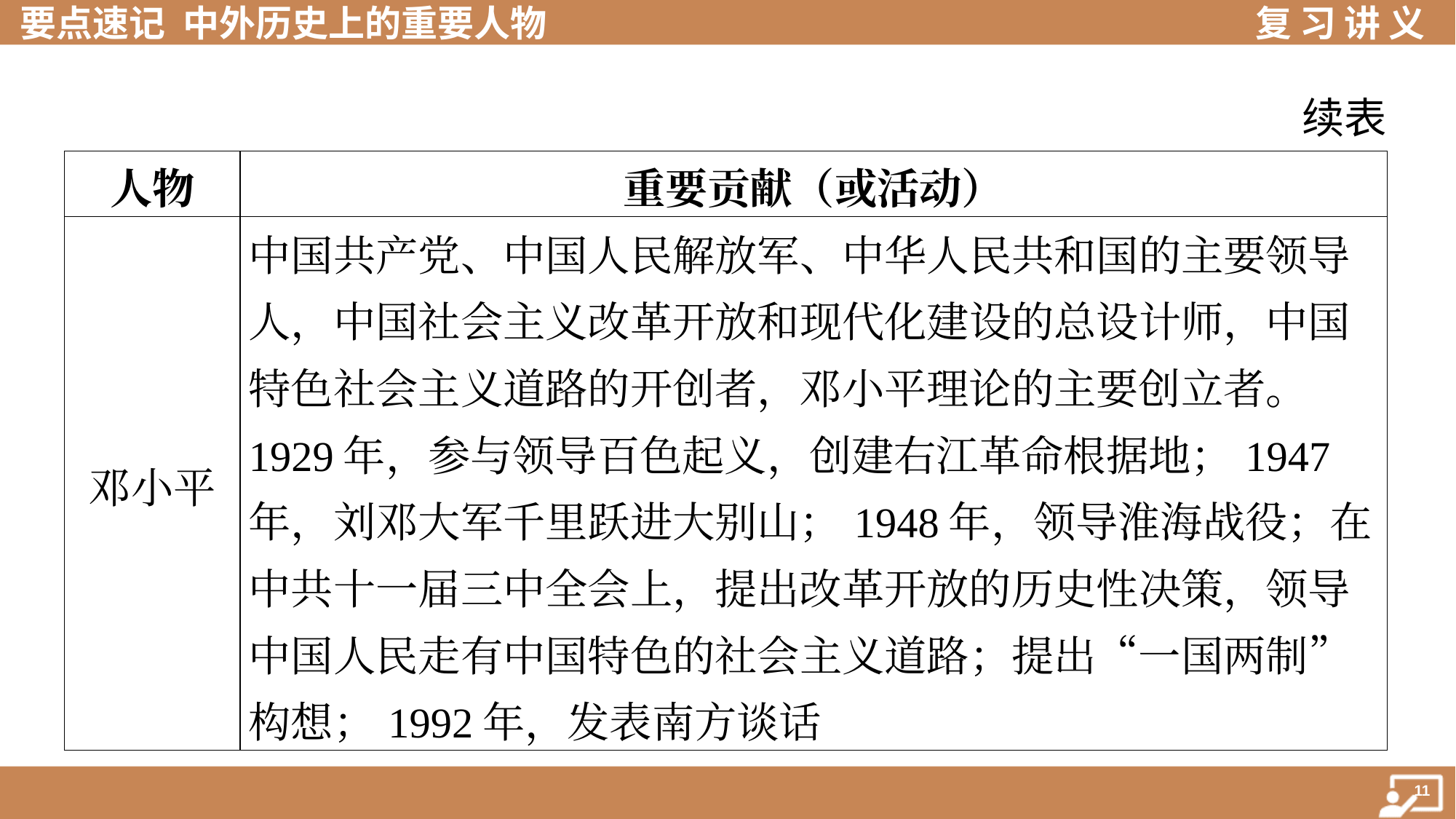

续表
| 人物 | 重要贡献（或活动） |
| --- | --- |
| 邓小平 | 中国共产党、中国人民解放军、中华人民共和国的主要领导 人，中国社会主义改革开放和现代化建设的总设计师，中国 特色社会主义道路的开创者，邓小平理论的主要创立者。 1929年，参与领导百色起义，创建右江革命根据地；1947 年，刘邓大军千里跃进大别山；1948年，领导淮海战役；在 中共十一届三中全会上，提出改革开放的历史性决策，领导 中国人民走有中国特色的社会主义道路；提出“一国两制”构想；1992年，发表南方谈话 |